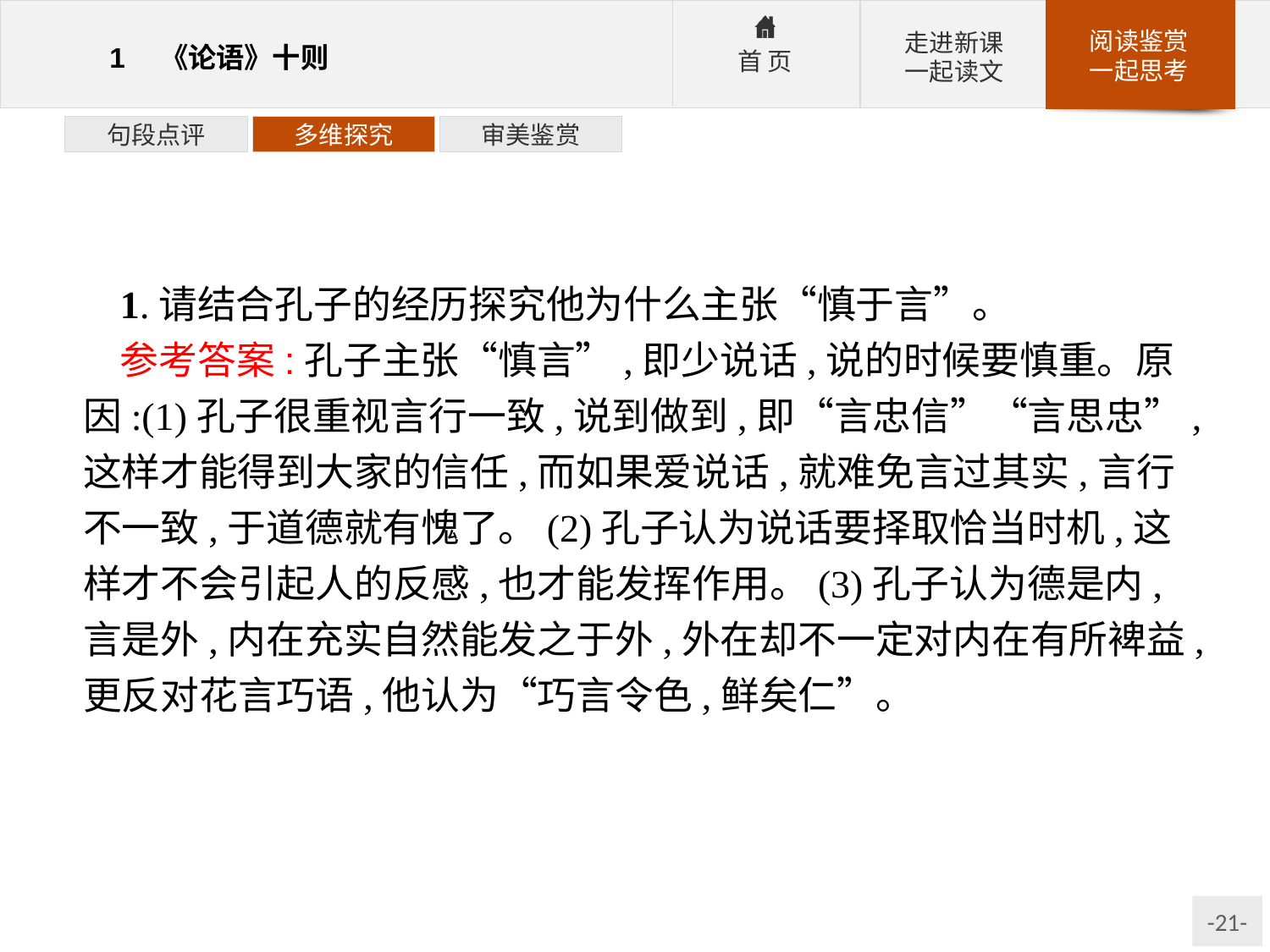

句段点评
多维探究
审美鉴赏
1.请结合孔子的经历探究他为什么主张“慎于言”。
参考答案:孔子主张“慎言”,即少说话,说的时候要慎重。原因:(1)孔子很重视言行一致,说到做到,即“言忠信”“言思忠”,这样才能得到大家的信任,而如果爱说话,就难免言过其实,言行不一致,于道德就有愧了。(2)孔子认为说话要择取恰当时机,这样才不会引起人的反感,也才能发挥作用。(3)孔子认为德是内,言是外,内在充实自然能发之于外,外在却不一定对内在有所裨益,更反对花言巧语,他认为“巧言令色,鲜矣仁”。